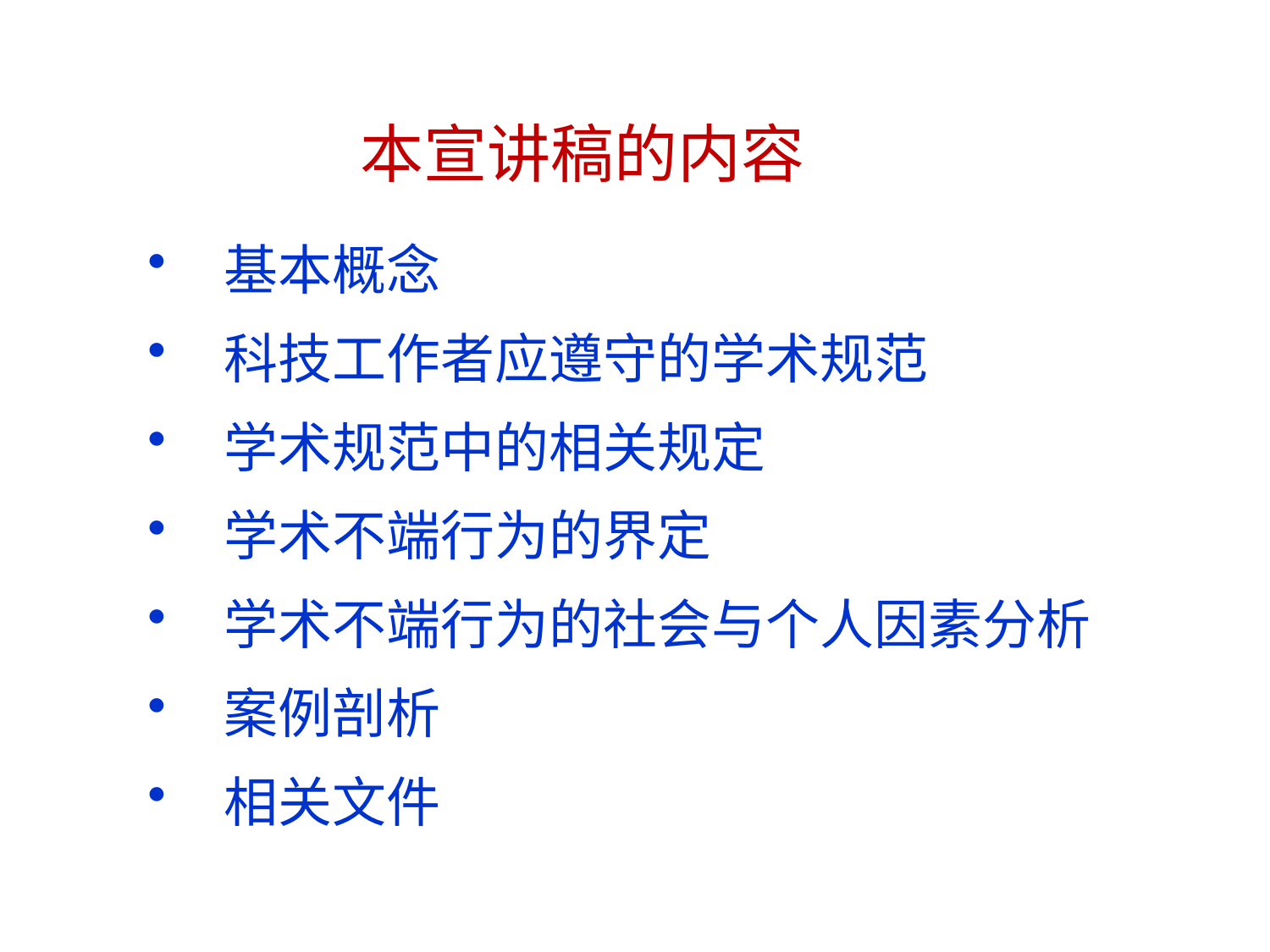

# 本宣讲稿的内容
基本概念
科技工作者应遵守的学术规范
学术规范中的相关规定
学术不端行为的界定
学术不端行为的社会与个人因素分析
案例剖析
相关文件